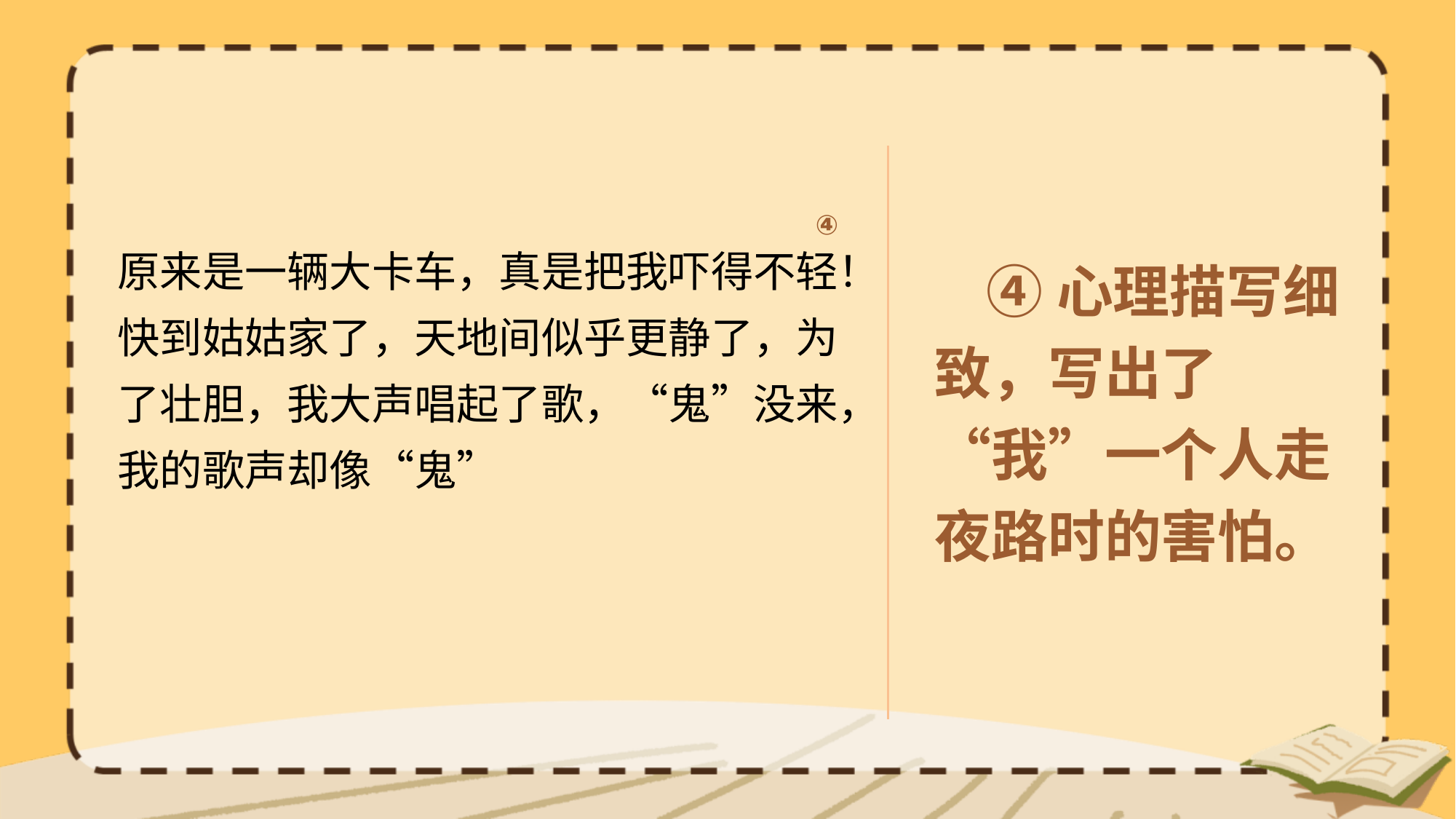

④
原来是一辆大卡车，真是把我吓得不轻！快到姑姑家了，天地间似乎更静了，为了壮胆，我大声唱起了歌，“鬼”没来，我的歌声却像“鬼”
    ④心理描写细致，写出了“我”一个人走夜路时的害怕。